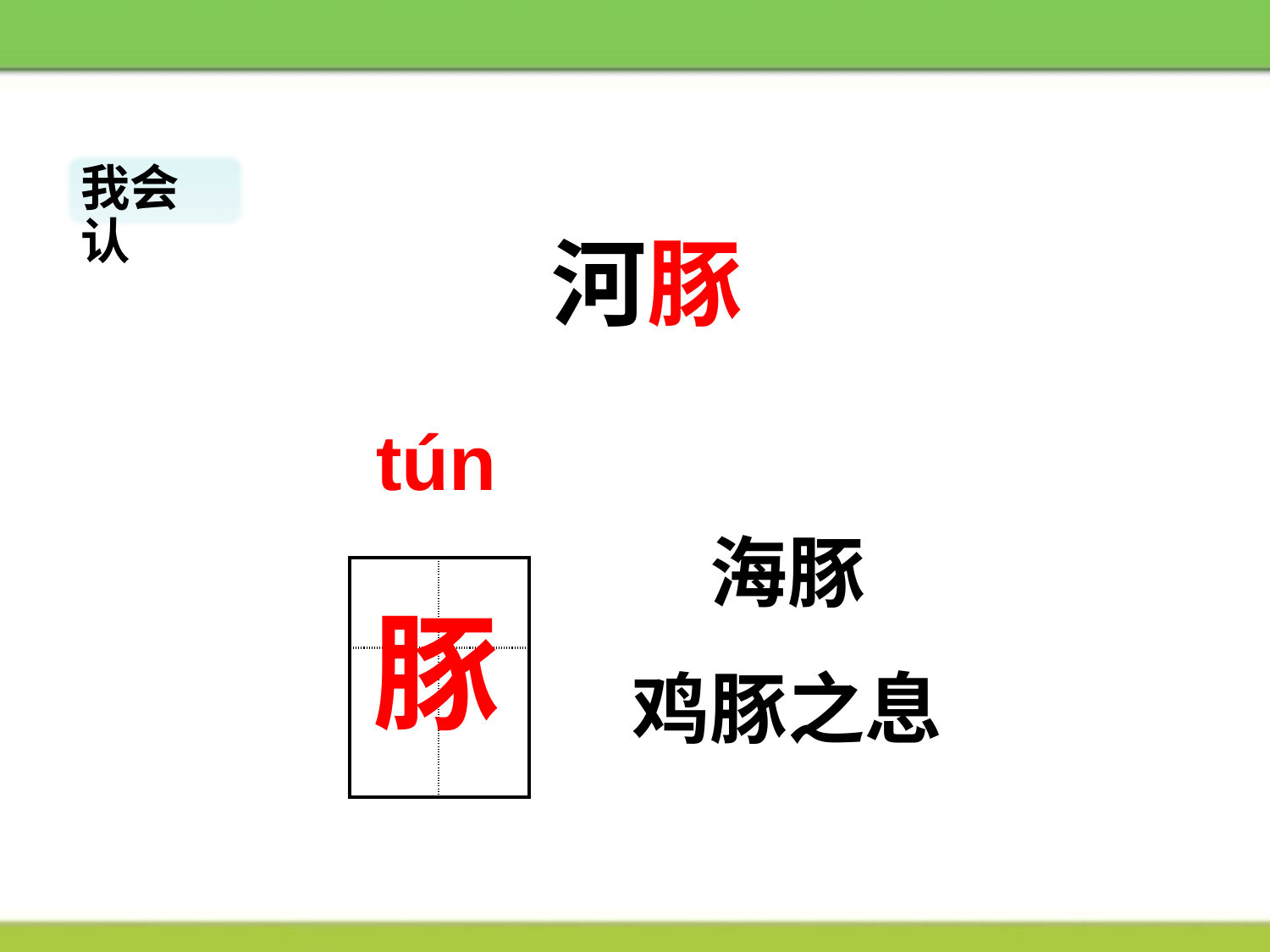

我会认
河豚
tún
海豚
|  |  |
| --- | --- |
|  |  |
豚
鸡豚之息